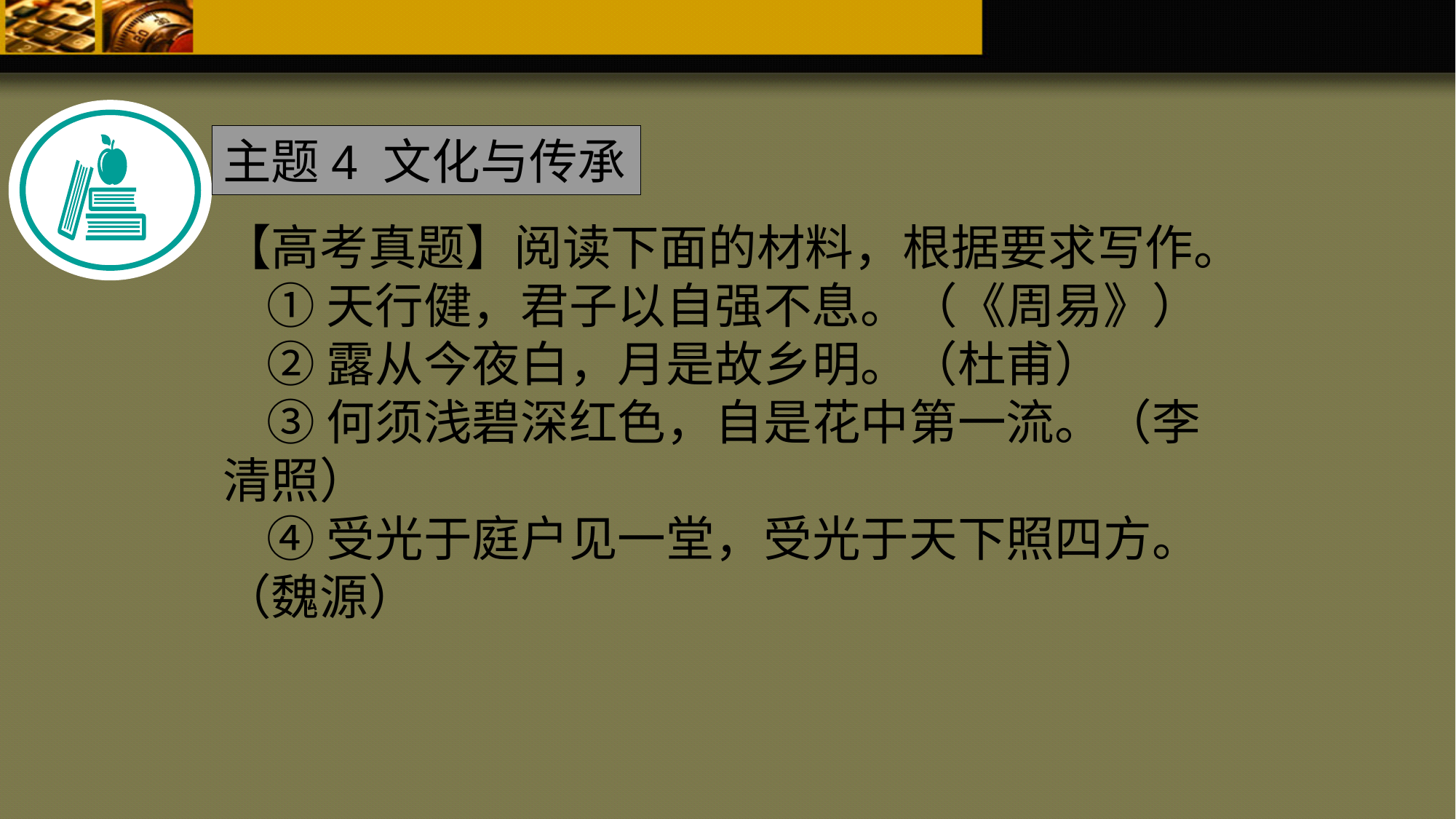

主题4 文化与传承

【高考真题】阅读下面的材料，根据要求写作。
    ①天行健，君子以自强不息。（《周易》）
    ②露从今夜白，月是故乡明。（杜甫）
    ③何须浅碧深红色，自是花中第一流。（李清照）
    ④受光于庭户见一堂，受光于天下照四方。（魏源）